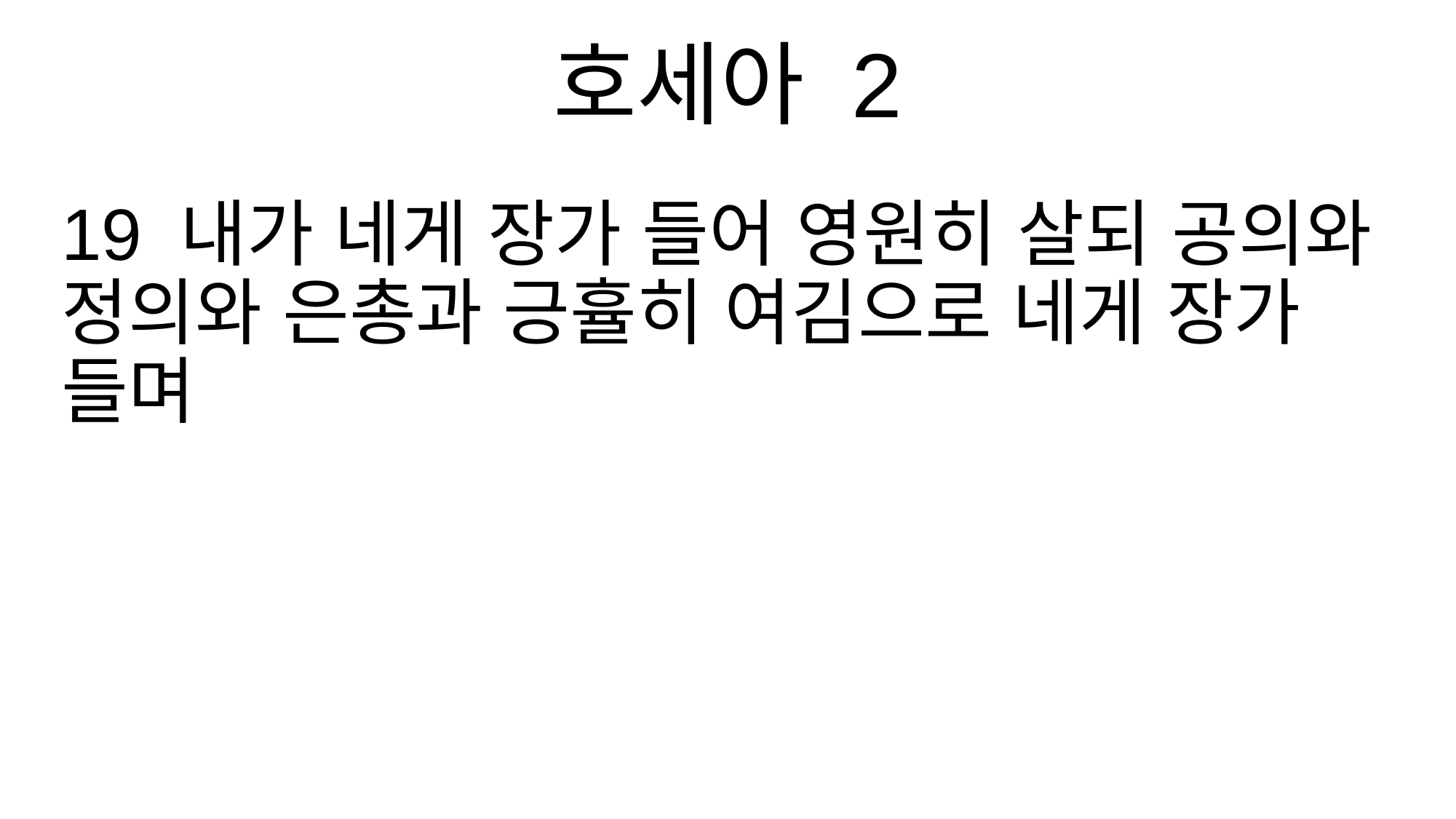

호세아 2
19 내가 네게 장가 들어 영원히 살되 공의와 정의와 은총과 긍휼히 여김으로 네게 장가 들며